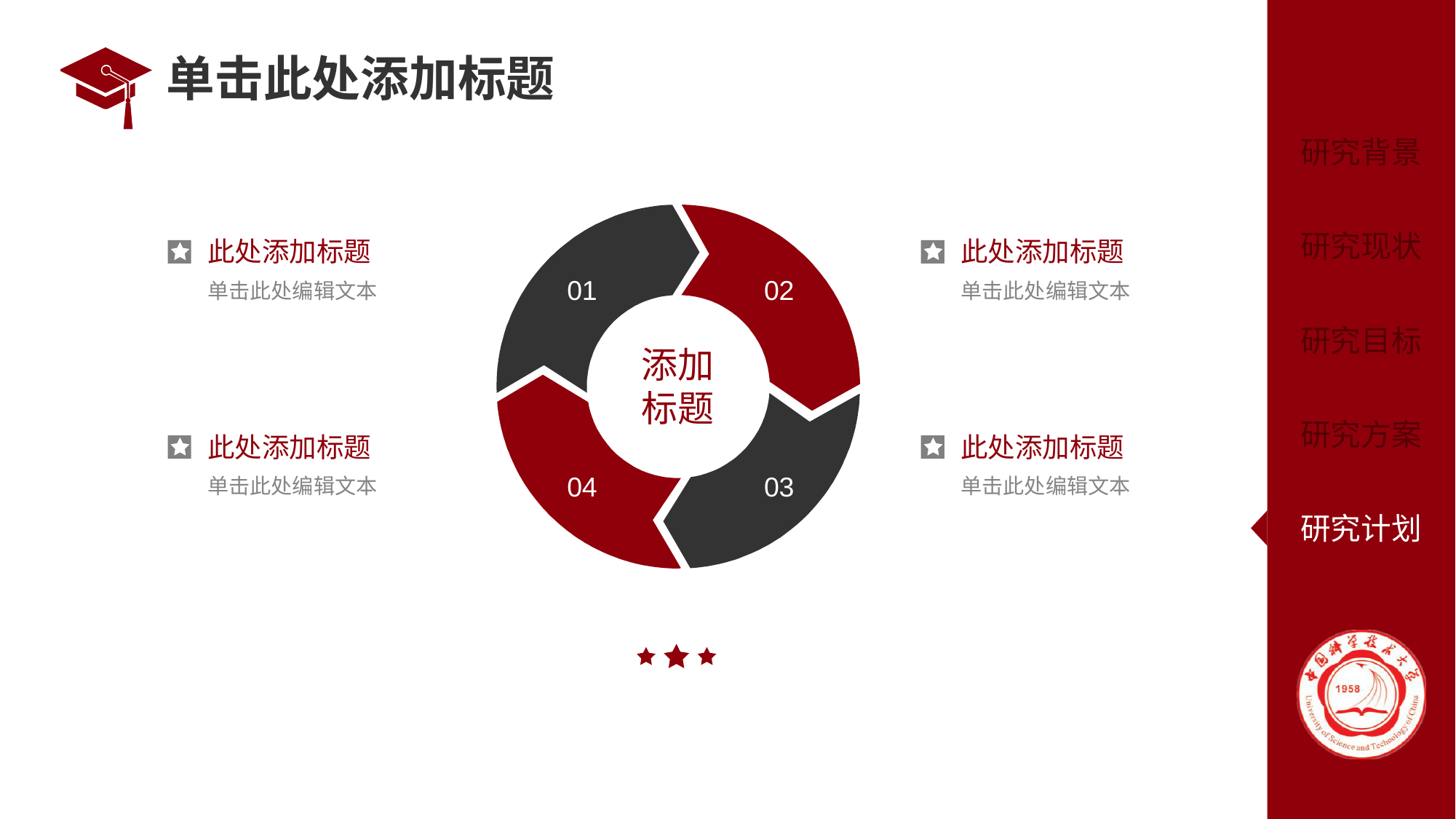

# 单击此处添加标题

02

01
此处添加标题

单击此处编辑文本
此处添加标题

单击此处编辑文本
添加
标题

04

03
此处添加标题

单击此处编辑文本
此处添加标题

单击此处编辑文本